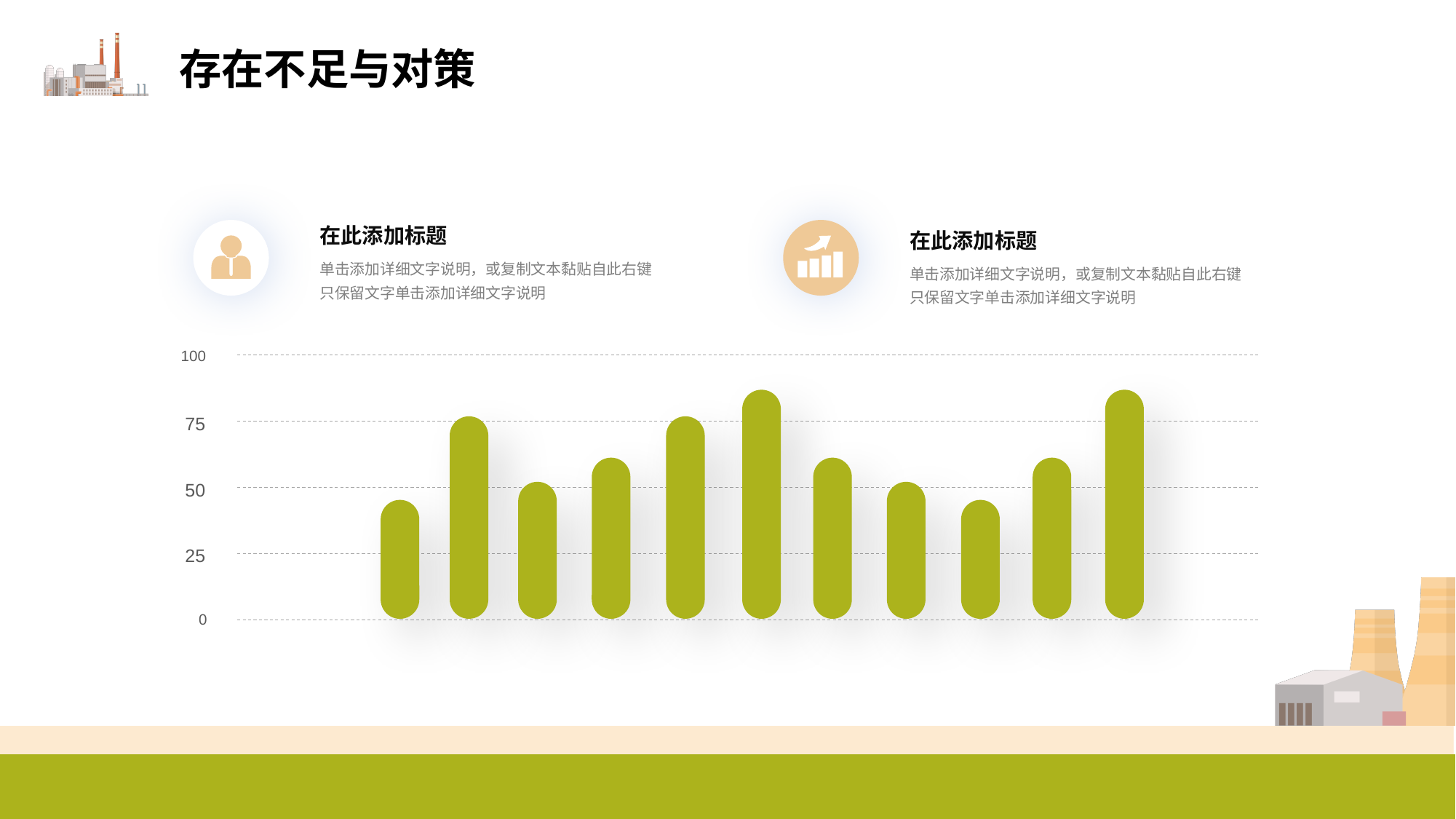

存在不足与对策
在此添加标题

在此添加标题
单击添加详细文字说明，或复制文本黏贴自此右键只保留文字单击添加详细文字说明
单击添加详细文字说明，或复制文本黏贴自此右键只保留文字单击添加详细文字说明
100
75
50
25
0